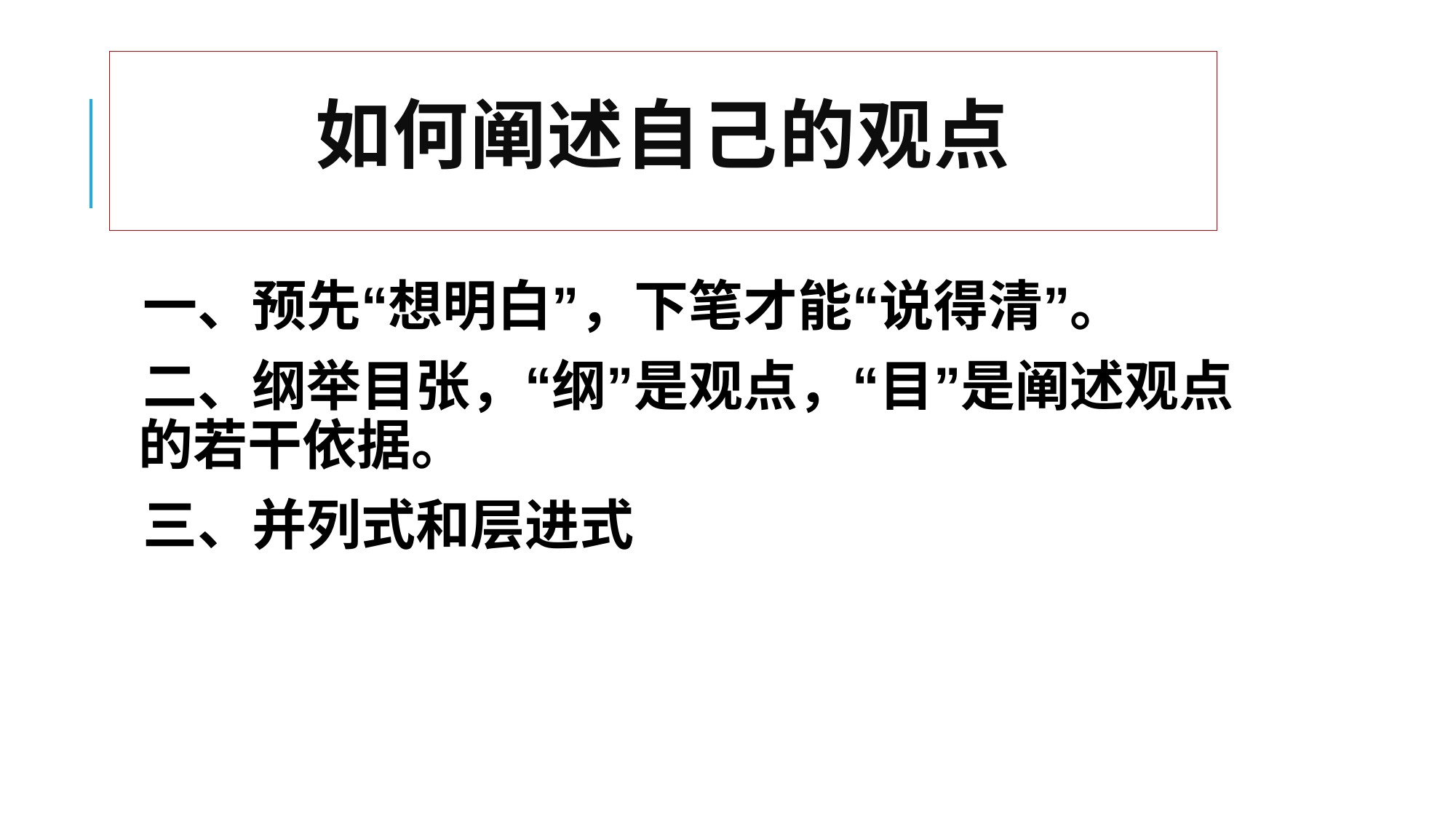

# 如何阐述自己的观点
一、预先“想明白”，下笔才能“说得清”。
二、纲举目张，“纲”是观点，“目”是阐述观点的若干依据。
三、并列式和层进式